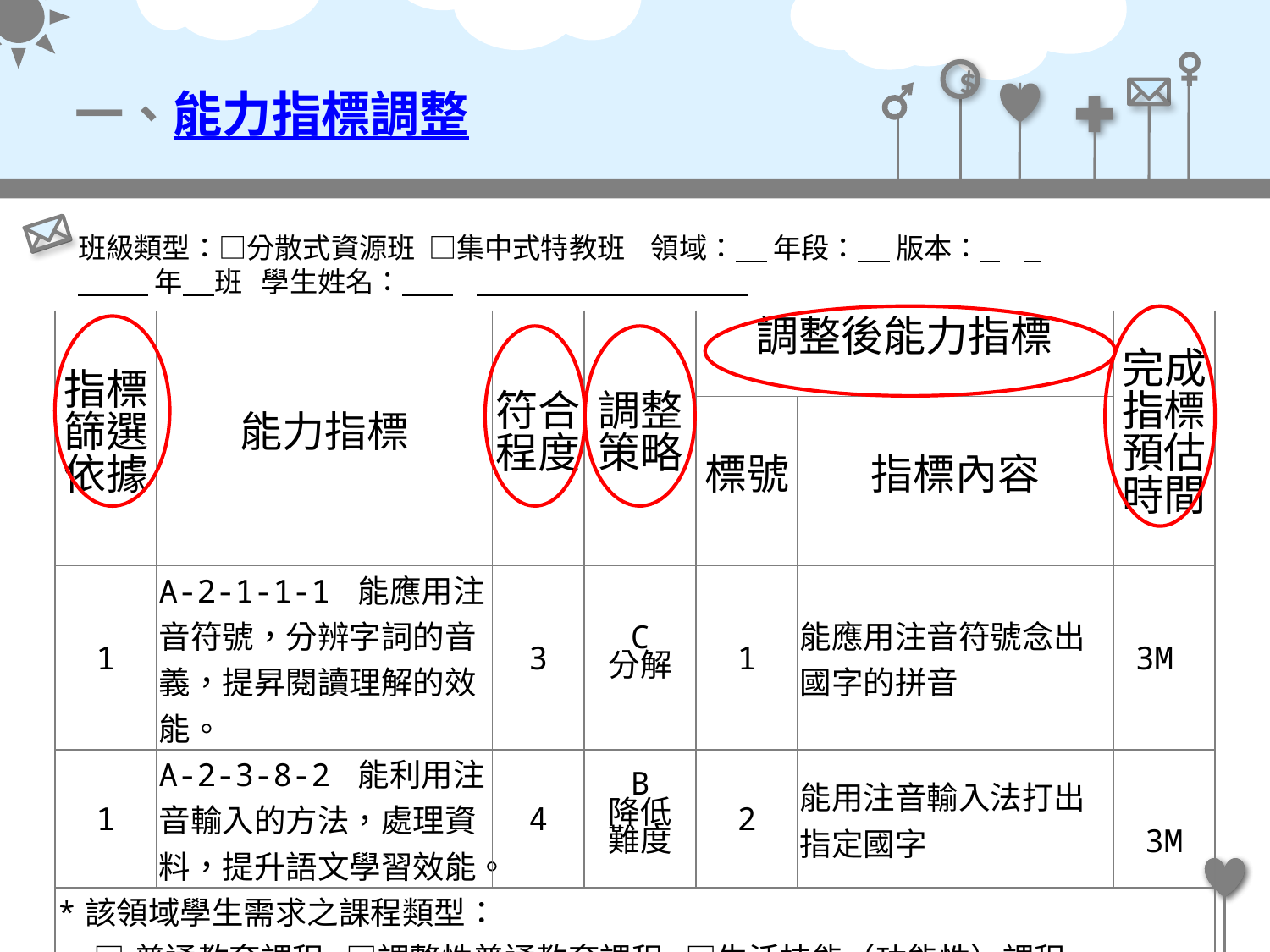

一、能力指標調整

班級類型：□分散式資源班  □集中式特教班    領域：      年段：      版本：   1
           年     班   學生姓名：        2

| 指標 篩選 依據 | 能力指標 | 符合 程度 | 調整 策略 | 調整後能力指標 |  | 完成指標 預估時間 |
| --- | --- | --- | --- | --- | --- | --- |
|  |  |  |  | 標號 | 指標內容 |  |
| 1 | A-2-1-1-1 能應用注音符號，分辨字詞的音義，提昇閱讀理解的效能。 | 3 | C 分解 | 1 | 能應用注音符號念出國字的拼音 | 3M |
| 1 | A-2-3-8-2 能利用注音輸入的方法，處理資料，提升語文學習效能。 | 4 | B 降低 難度 | 2 | 能用注音輸入法打出指定國字 | 3M |
| \*該領域學生需求之課程類型： □普通教育課程 □調整性普通教育課程 □生活技能（功能性）課程 \*該領域學生需求節數： 節 |  |  |  |  |  |  |

94